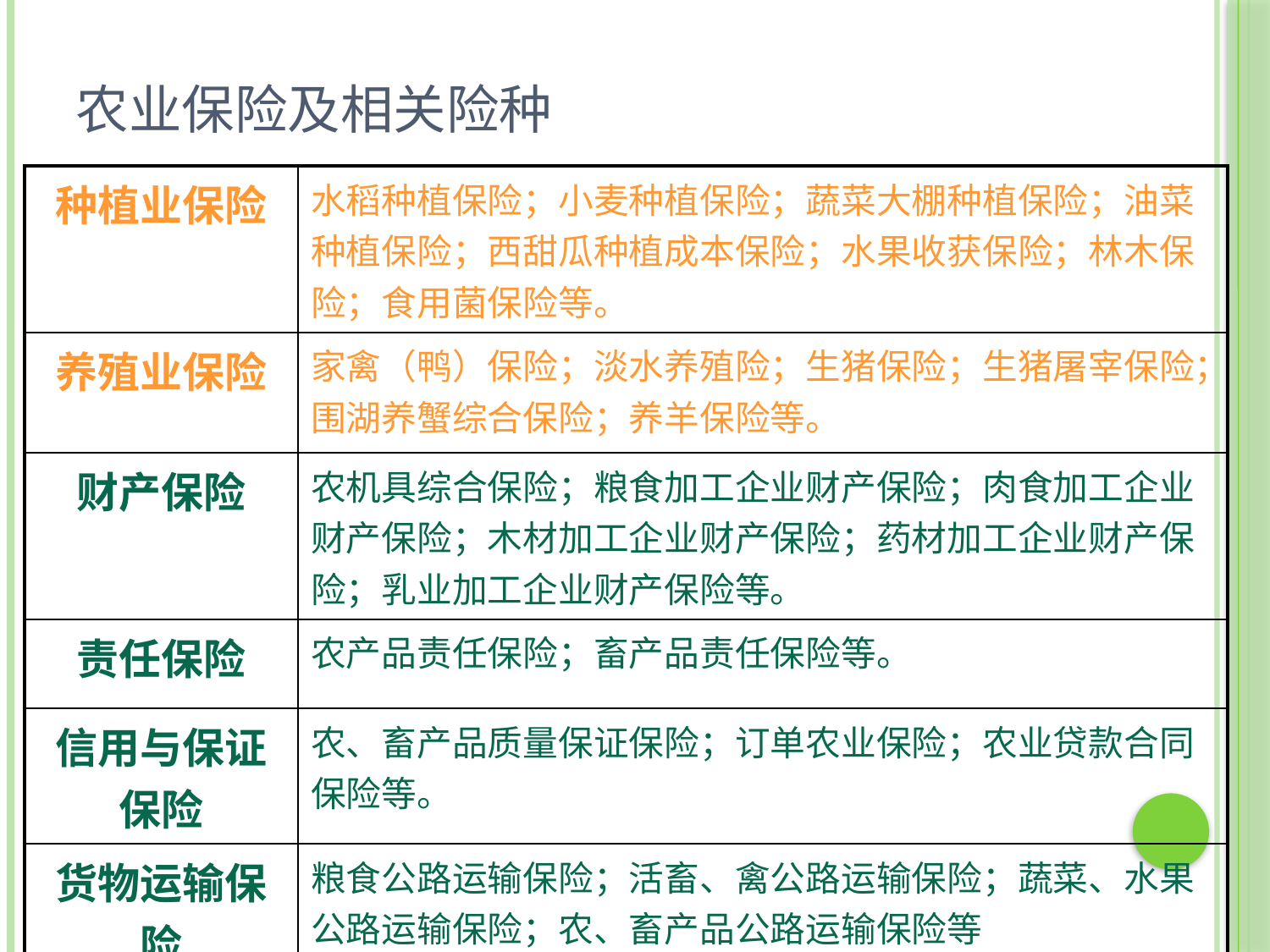

# 农业保险及相关险种
| 种植业保险 | 水稻种植保险；小麦种植保险；蔬菜大棚种植保险；油菜种植保险；西甜瓜种植成本保险；水果收获保险；林木保险；食用菌保险等。 |
| --- | --- |
| 养殖业保险 | 家禽（鸭）保险；淡水养殖险；生猪保险；生猪屠宰保险；围湖养蟹综合保险；养羊保险等。 |
| 财产保险 | 农机具综合保险；粮食加工企业财产保险；肉食加工企业财产保险；木材加工企业财产保险；药材加工企业财产保险；乳业加工企业财产保险等。 |
| 责任保险 | 农产品责任保险；畜产品责任保险等。 |
| 信用与保证保险 | 农、畜产品质量保证保险；订单农业保险；农业贷款合同保险等。 |
| 货物运输保险 | 粮食公路运输保险；活畜、禽公路运输保险；蔬菜、水果公路运输保险；农、畜产品公路运输保险等 |